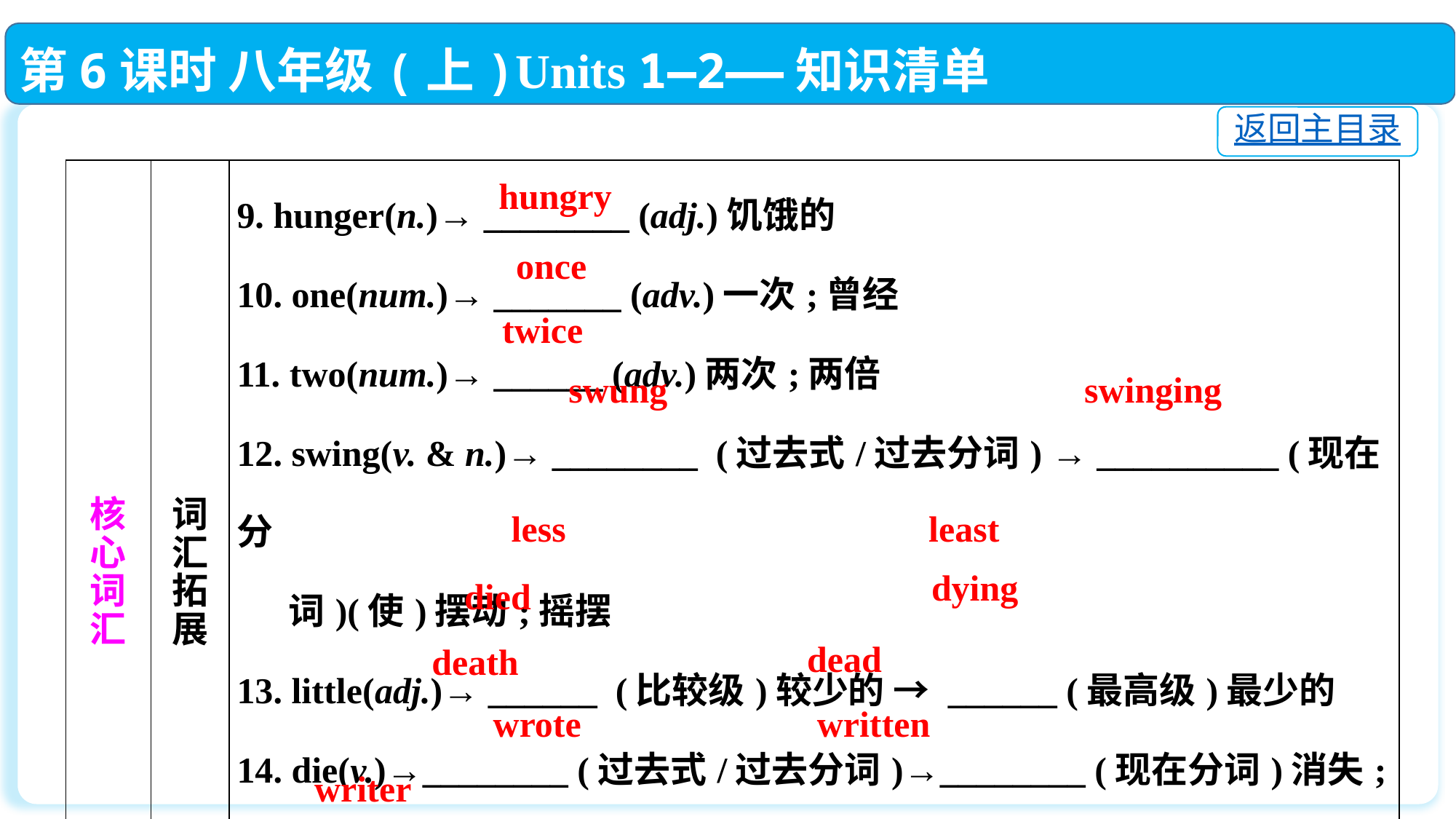

第6课时 八年级(上)Units 1—2——知识清单

返回主目录
| 核 心 词 汇 | 词 汇 拓 展 | 9. hunger(n.)→ \_\_\_\_\_\_\_\_ (adj.)饥饿的 10. one(num.)→ \_\_\_\_\_\_\_ (adv.)一次;曾经 11. two(num.)→ \_\_\_\_\_\_ (adv.)两次;两倍 12. swing(v. & n.)→ \_\_\_\_\_\_\_\_ (过去式/过去分词) → \_\_\_\_\_\_\_\_\_\_ (现在分 词)(使)摆动;摇摆 13. little(adj.)→ \_\_\_\_\_\_ (比较级)较少的 → \_\_\_\_\_\_ (最高级)最少的 14. die(v.)→\_\_\_\_\_\_\_\_ (过去式/过去分词)→\_\_\_\_\_\_\_\_ (现在分词)消失;灭亡; 死亡 →\_\_\_\_\_\_\_\_ (n.)死;死亡→\_\_\_\_\_\_\_\_ (adj.)死的;失去生命的 15. write(v.)→\_\_\_\_\_\_\_\_ (过去式)→ \_\_\_\_\_\_\_\_ (过去分词)写作;写字→ \_\_\_\_\_\_\_\_ (n.)作者;作家 |
| --- | --- | --- |
hungry

 once
 twice
swinging
swung

less
least
dying
died
dead
death
wrote
written
writer